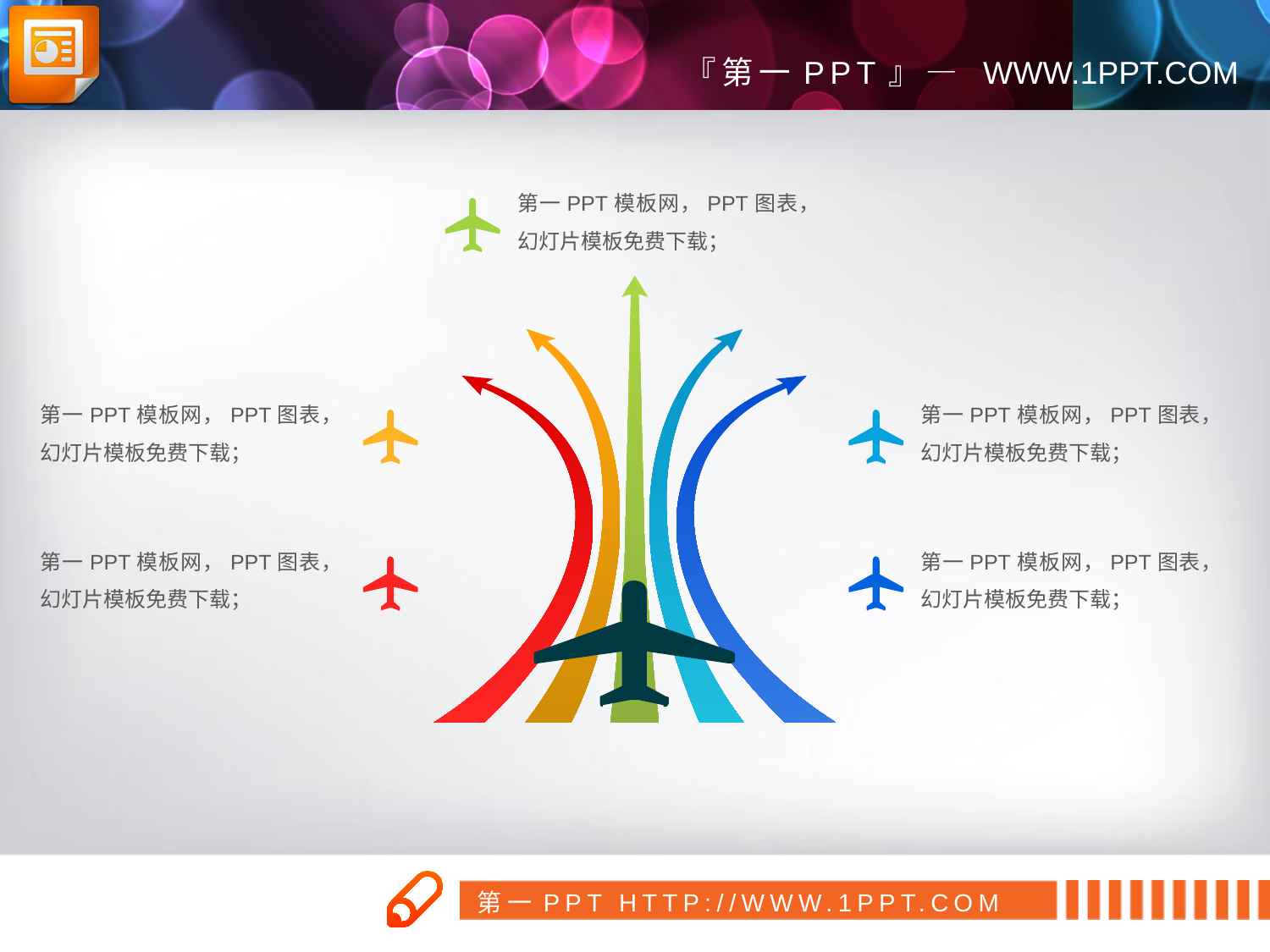

第一PPT模板网，PPT图表，幻灯片模板免费下载；

第一PPT模板网，PPT图表，幻灯片模板免费下载；
第一PPT模板网，PPT图表，幻灯片模板免费下载；

第一PPT模板网，PPT图表，幻灯片模板免费下载；
第一PPT模板网，PPT图表，幻灯片模板免费下载；